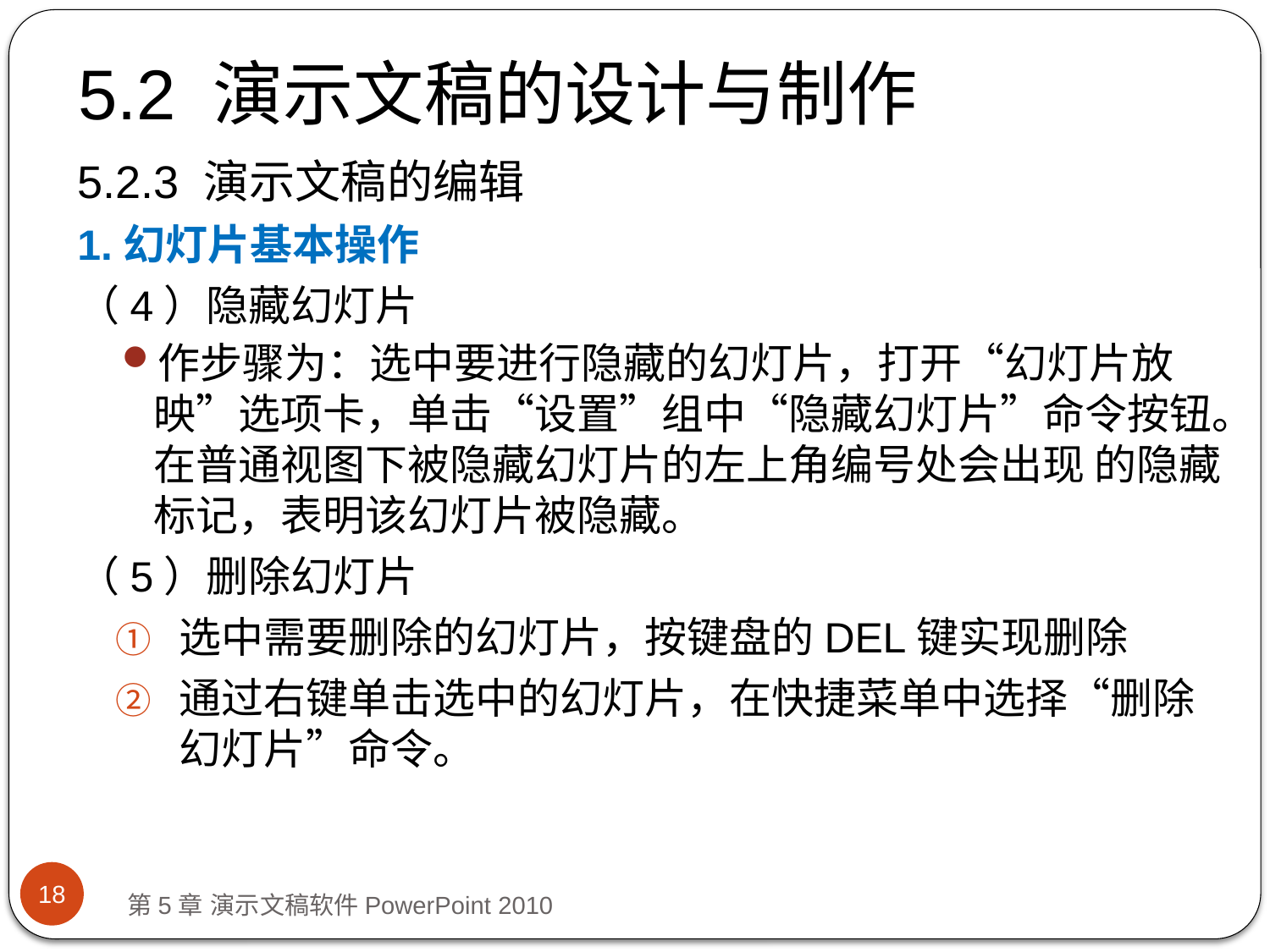

# 5.2 演示文稿的设计与制作
5.2.3 演示文稿的编辑
1.幻灯片基本操作
（4）隐藏幻灯片
作步骤为：选中要进行隐藏的幻灯片，打开“幻灯片放映”选项卡，单击“设置”组中“隐藏幻灯片”命令按钮。在普通视图下被隐藏幻灯片的左上角编号处会出现 的隐藏标记，表明该幻灯片被隐藏。
（5）删除幻灯片
选中需要删除的幻灯片，按键盘的DEL键实现删除
通过右键单击选中的幻灯片，在快捷菜单中选择“删除幻灯片”命令。
18
第5章 演示文稿软件PowerPoint 2010